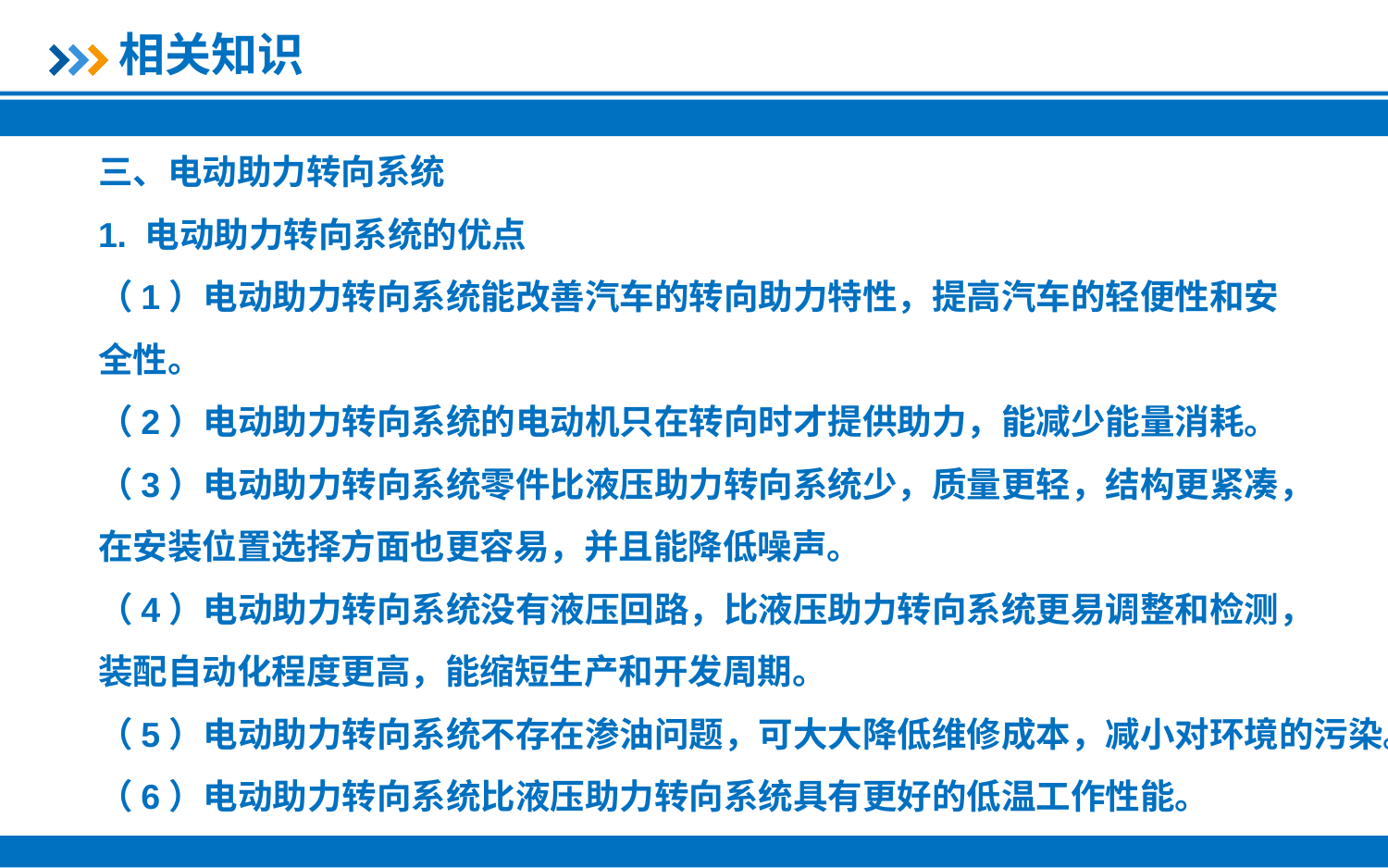

相关知识
三、电动助力转向系统
1. 电动助力转向系统的优点
（1）电动助力转向系统能改善汽车的转向助力特性，提高汽车的轻便性和安
全性。
（2）电动助力转向系统的电动机只在转向时才提供助力，能减少能量消耗。
（3）电动助力转向系统零件比液压助力转向系统少，质量更轻，结构更紧凑，
在安装位置选择方面也更容易，并且能降低噪声。
（4）电动助力转向系统没有液压回路，比液压助力转向系统更易调整和检测，
装配自动化程度更高，能缩短生产和开发周期。
（5）电动助力转向系统不存在渗油问题，可大大降低维修成本，减小对环境的污染。
（6）电动助力转向系统比液压助力转向系统具有更好的低温工作性能。